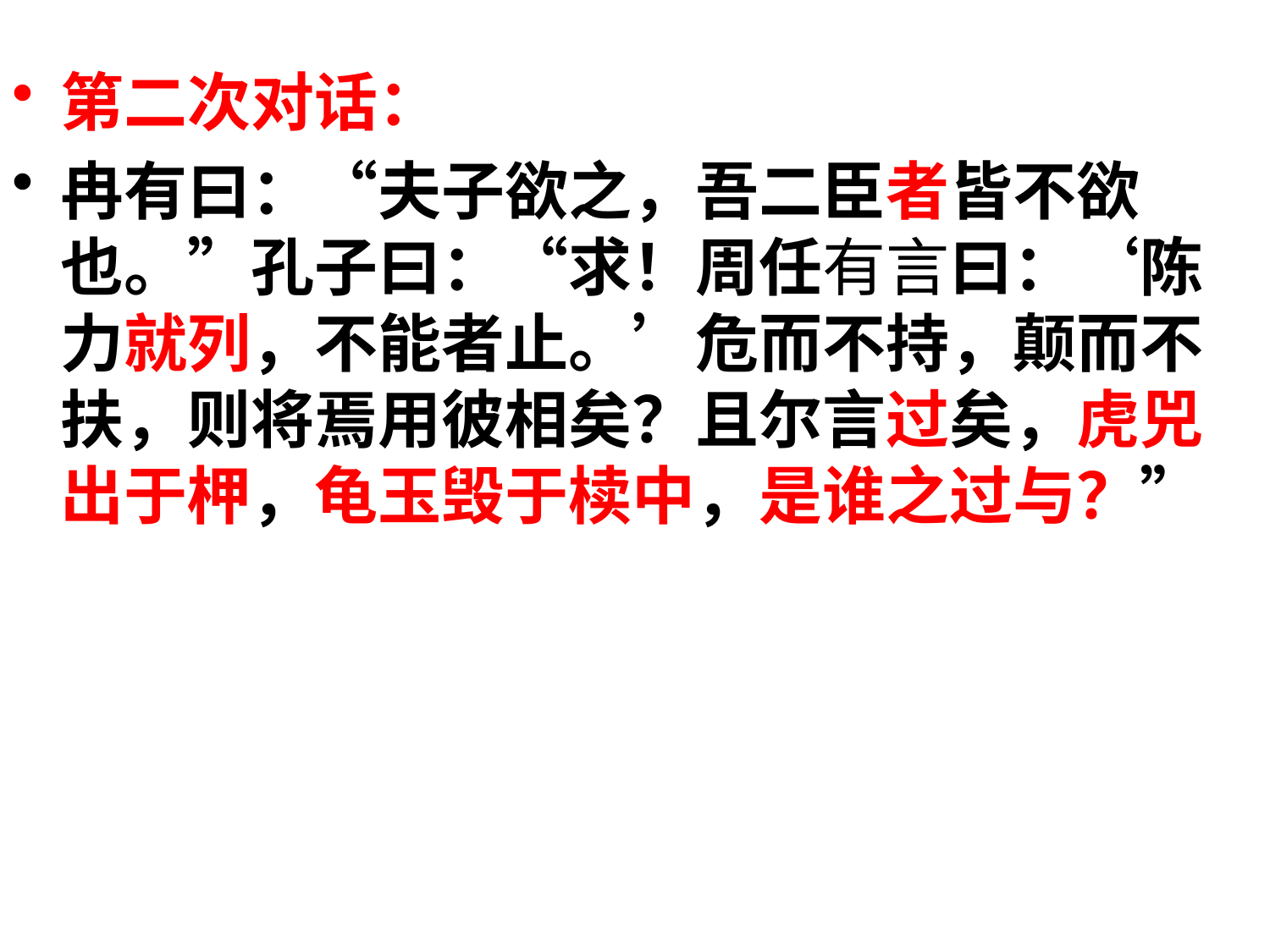

第二次对话：
冉有曰：“夫子欲之，吾二臣者皆不欲也。”孔子曰：“求！周任有言曰：‘陈力就列，不能者止。’危而不持，颠而不扶，则将焉用彼相矣？且尔言过矣，虎兕出于柙，龟玉毁于椟中，是谁之过与？”